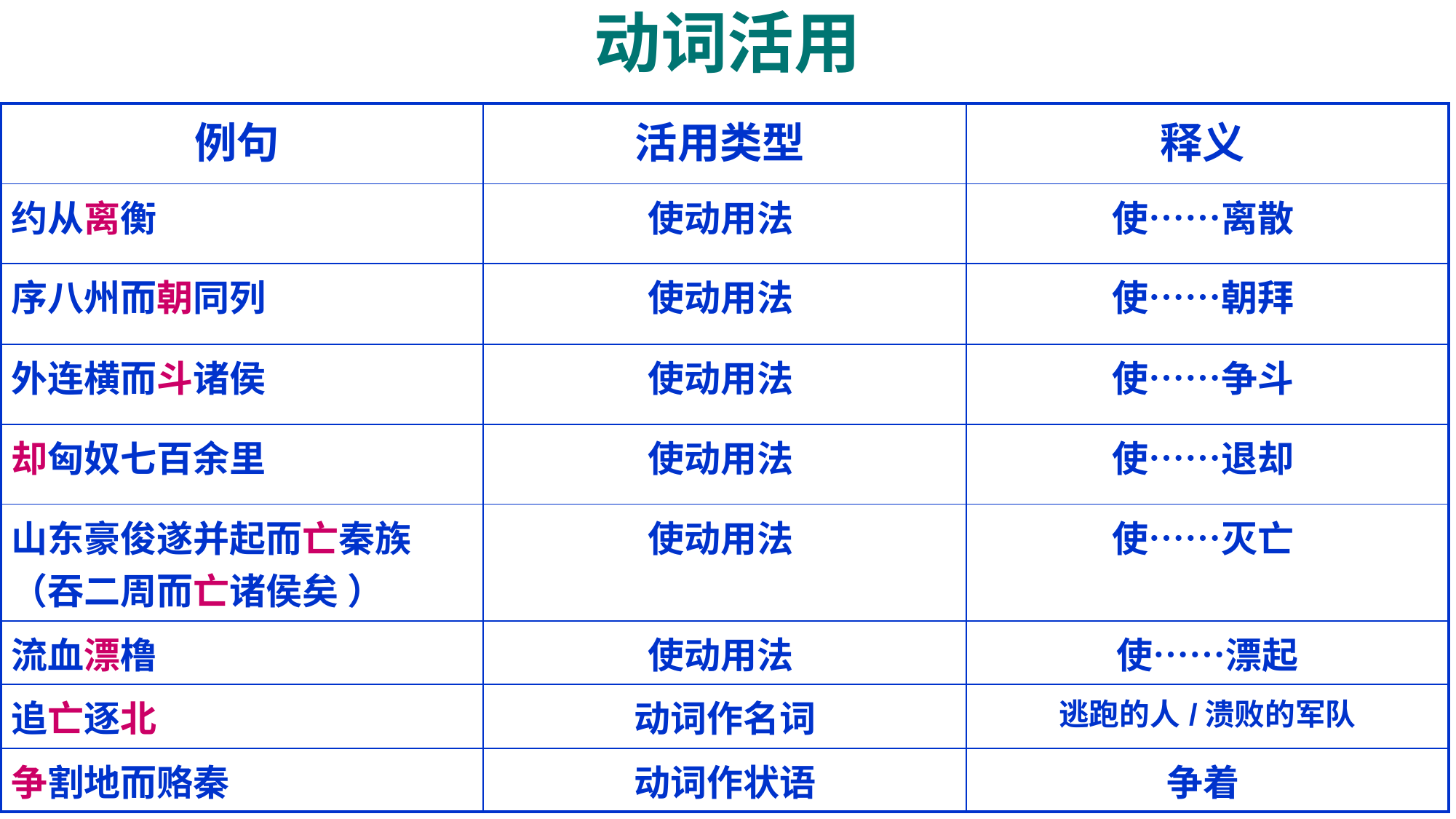

# 动词活用
| 例句 | 活用类型 | 释义 |
| --- | --- | --- |
| 约从离衡 | 使动用法 | 使……离散 |
| 序八州而朝同列 | 使动用法 | 使……朝拜 |
| 外连横而斗诸侯 | 使动用法 | 使……争斗 |
| 却匈奴七百余里 | 使动用法 | 使……退却 |
| 山东豪俊遂并起而亡秦族（吞二周而亡诸侯矣 ） | 使动用法 | 使……灭亡 |
| 流血漂橹 | 使动用法 | 使……漂起 |
| 追亡逐北 | 动词作名词 | 逃跑的人/溃败的军队 |
| 争割地而赂秦 | 动词作状语 | 争着 |